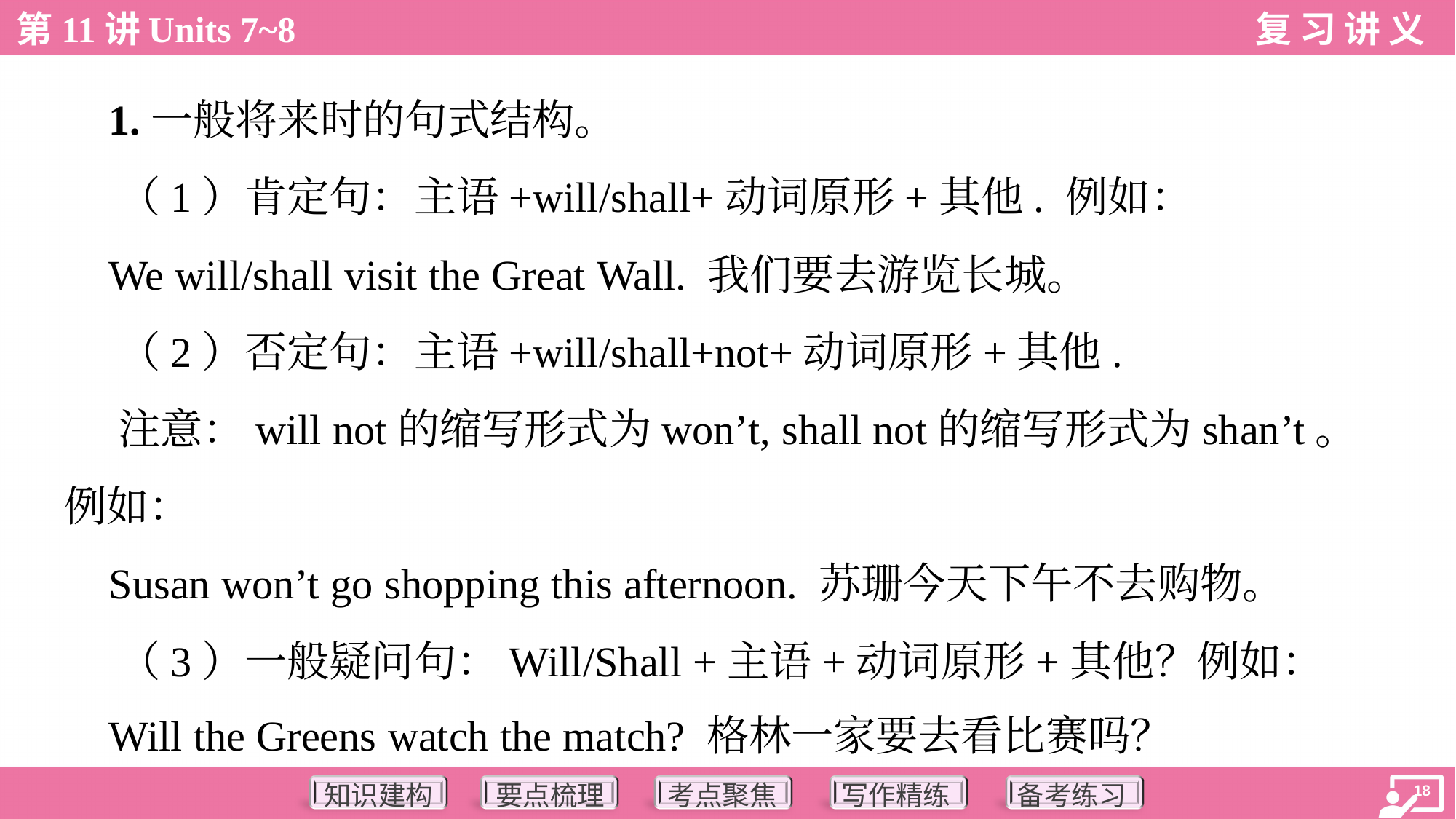

1.一般将来时的句式结构。
    （1）肯定句：主语+will/shall+动词原形+其他. 例如：
    We will/shall visit the Great Wall. 我们要去游览长城。
    （2）否定句：主语+will/shall+not+动词原形+其他.
    注意：will not的缩写形式为won’t, shall not的缩写形式为shan’t。
例如：
    Susan won’t go shopping this afternoon. 苏珊今天下午不去购物。
    （3）一般疑问句：Will/Shall +主语+动词原形+其他？例如：
    Will the Greens watch the match? 格林一家要去看比赛吗？